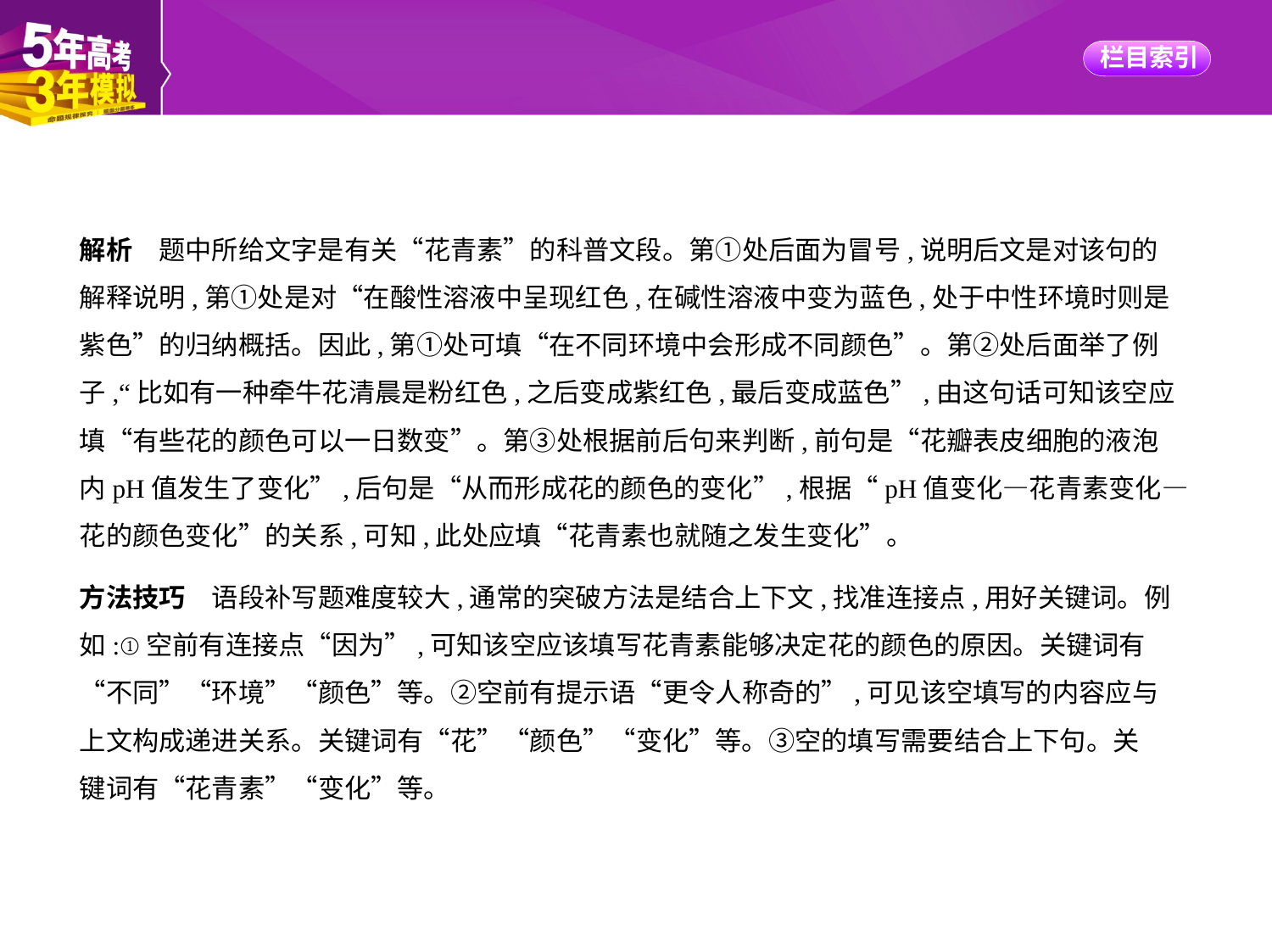

解析　题中所给文字是有关“花青素”的科普文段。第①处后面为冒号,说明后文是对该句的
解释说明,第①处是对“在酸性溶液中呈现红色,在碱性溶液中变为蓝色,处于中性环境时则是
紫色”的归纳概括。因此,第①处可填“在不同环境中会形成不同颜色”。第②处后面举了例
子,“比如有一种牵牛花清晨是粉红色,之后变成紫红色,最后变成蓝色”,由这句话可知该空应
填“有些花的颜色可以一日数变”。第③处根据前后句来判断,前句是“花瓣表皮细胞的液泡
内pH值发生了变化”,后句是“从而形成花的颜色的变化”,根据“pH值变化—花青素变化—
花的颜色变化”的关系,可知,此处应填“花青素也就随之发生变化”。
方法技巧　语段补写题难度较大,通常的突破方法是结合上下文,找准连接点,用好关键词。例
如:①空前有连接点“因为”,可知该空应该填写花青素能够决定花的颜色的原因。关键词有
“不同”“环境”“颜色”等。②空前有提示语“更令人称奇的”,可见该空填写的内容应与
上文构成递进关系。关键词有“花”“颜色”“变化”等。③空的填写需要结合上下句。关
键词有“花青素”“变化”等。